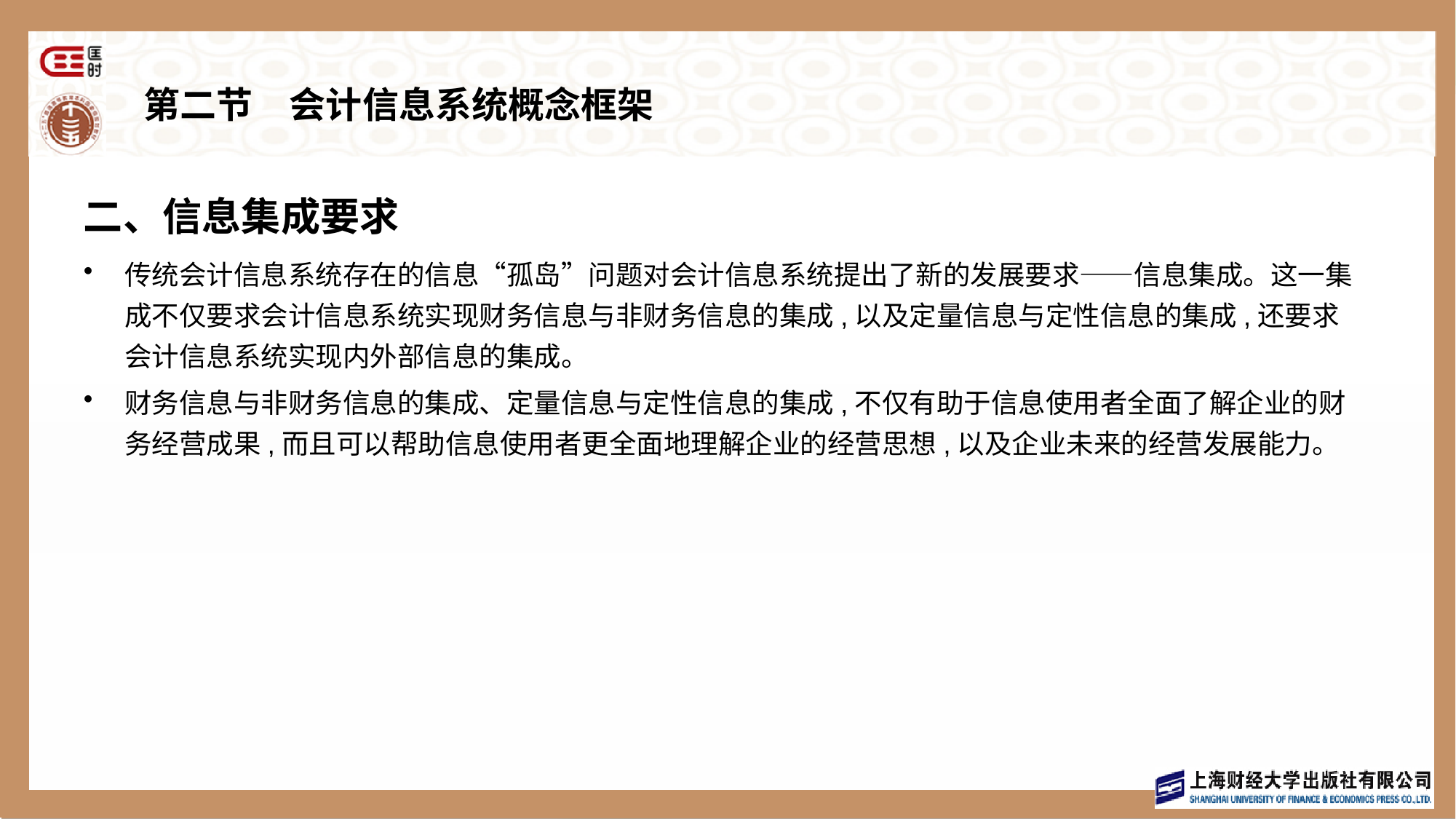

# 第二节　会计信息系统概念框架
二、信息集成要求
传统会计信息系统存在的信息“孤岛”问题对会计信息系统提出了新的发展要求——信息集成。这一集成不仅要求会计信息系统实现财务信息与非财务信息的集成,以及定量信息与定性信息的集成,还要求会计信息系统实现内外部信息的集成。
财务信息与非财务信息的集成、定量信息与定性信息的集成,不仅有助于信息使用者全面了解企业的财务经营成果,而且可以帮助信息使用者更全面地理解企业的经营思想,以及企业未来的经营发展能力。